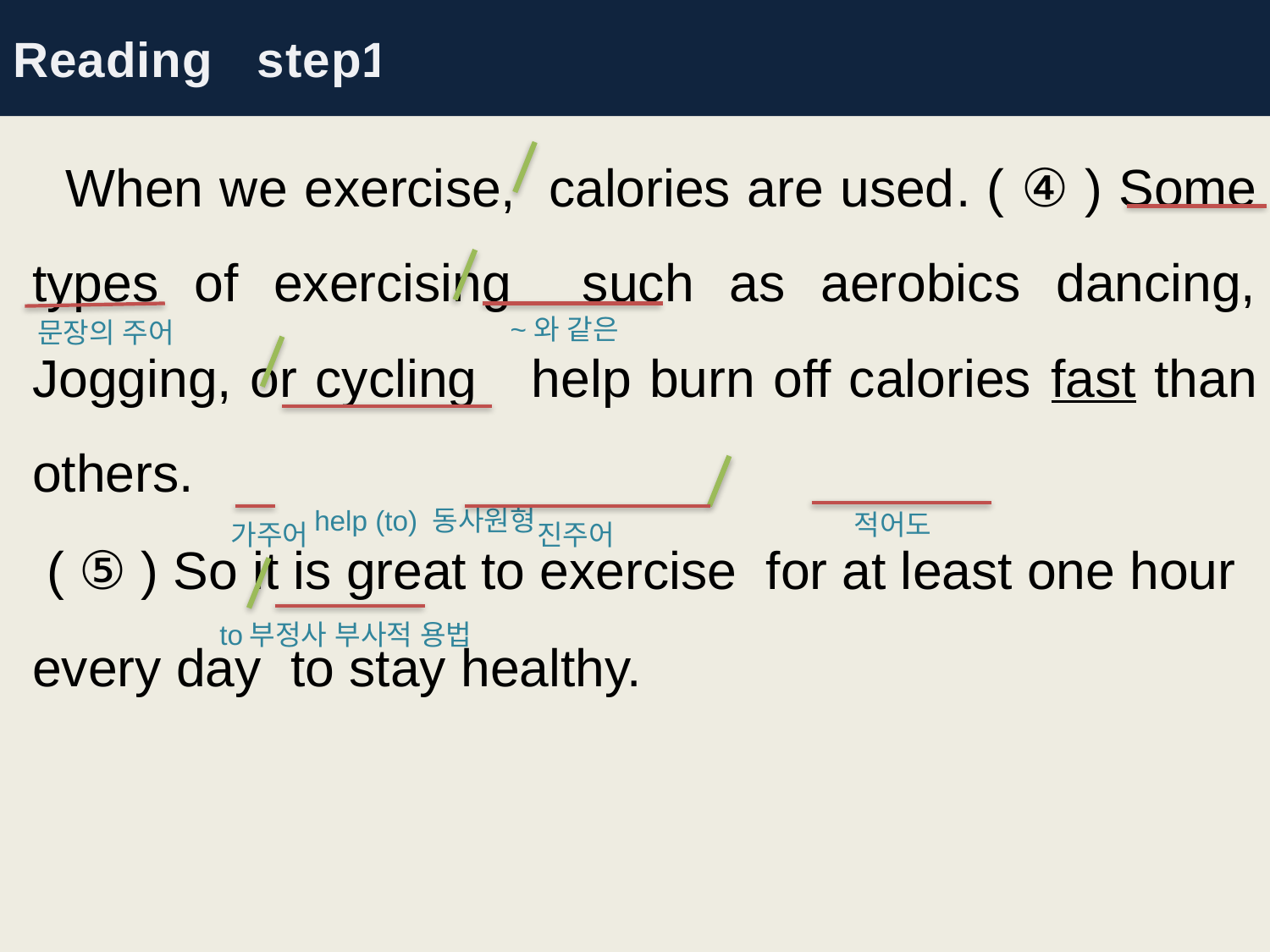

Reading   step1
  When we exercise,  calories are used. ( ④ ) Some types of exercising  such as aerobics dancing, Jogging, or cycling   help burn off calories fast than others.
                                    help (to) 동사원형
 ( ⑤ ) So it is great to exercise  for at least one hour

every day  to stay healthy.

~와 같은
문장의 주어

적어도
가주어
진주어
to부정사 부사적 용법